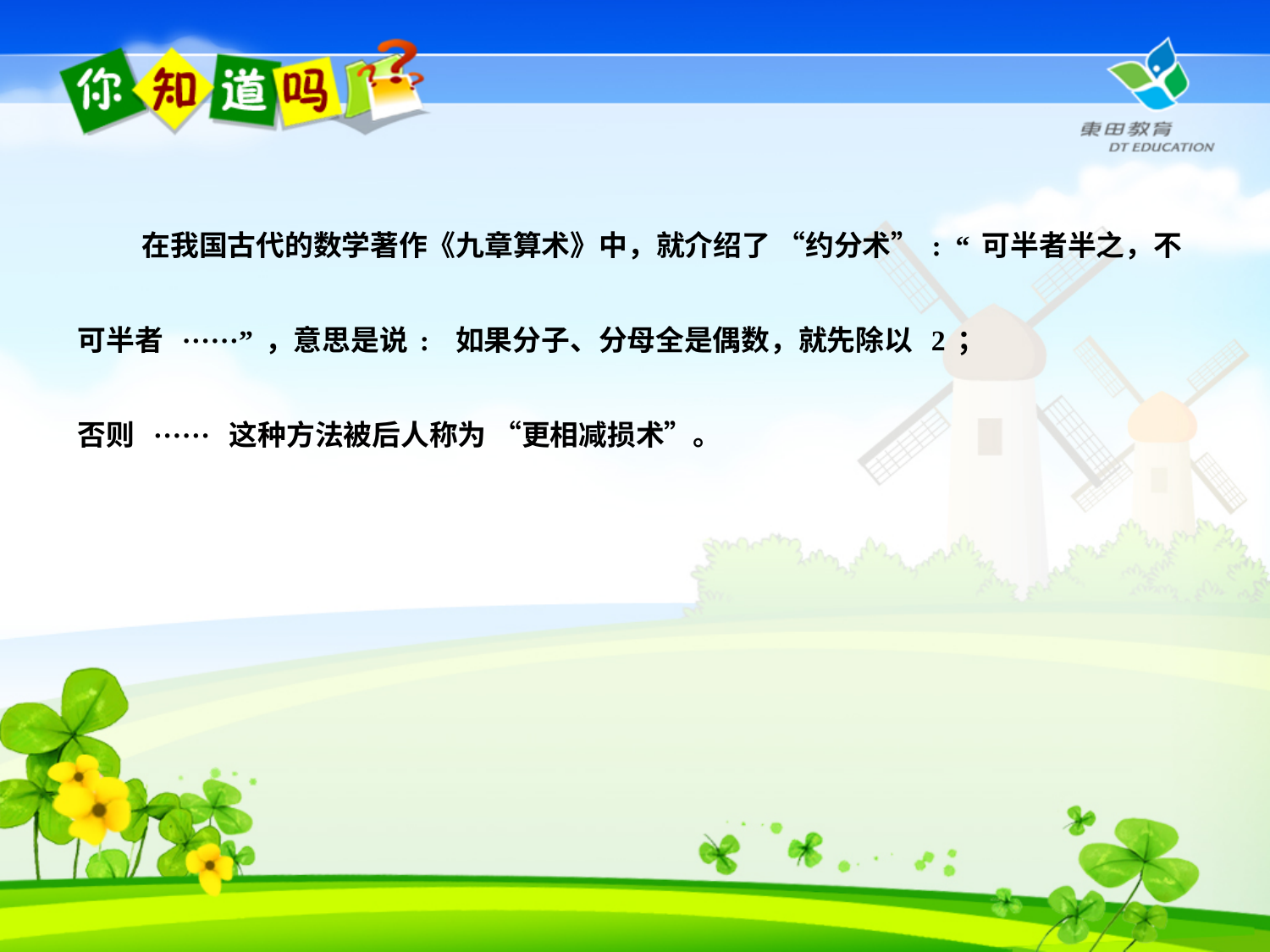

在我国古代的数学著作《九章算术》中，就介绍了 “约分术”:  “可半者半之，不可半者 ······”，意思是说:  如果分子、分母全是偶数，就先除以 2；
否则 ······ 这种方法被后人称为 “更相减损术”。